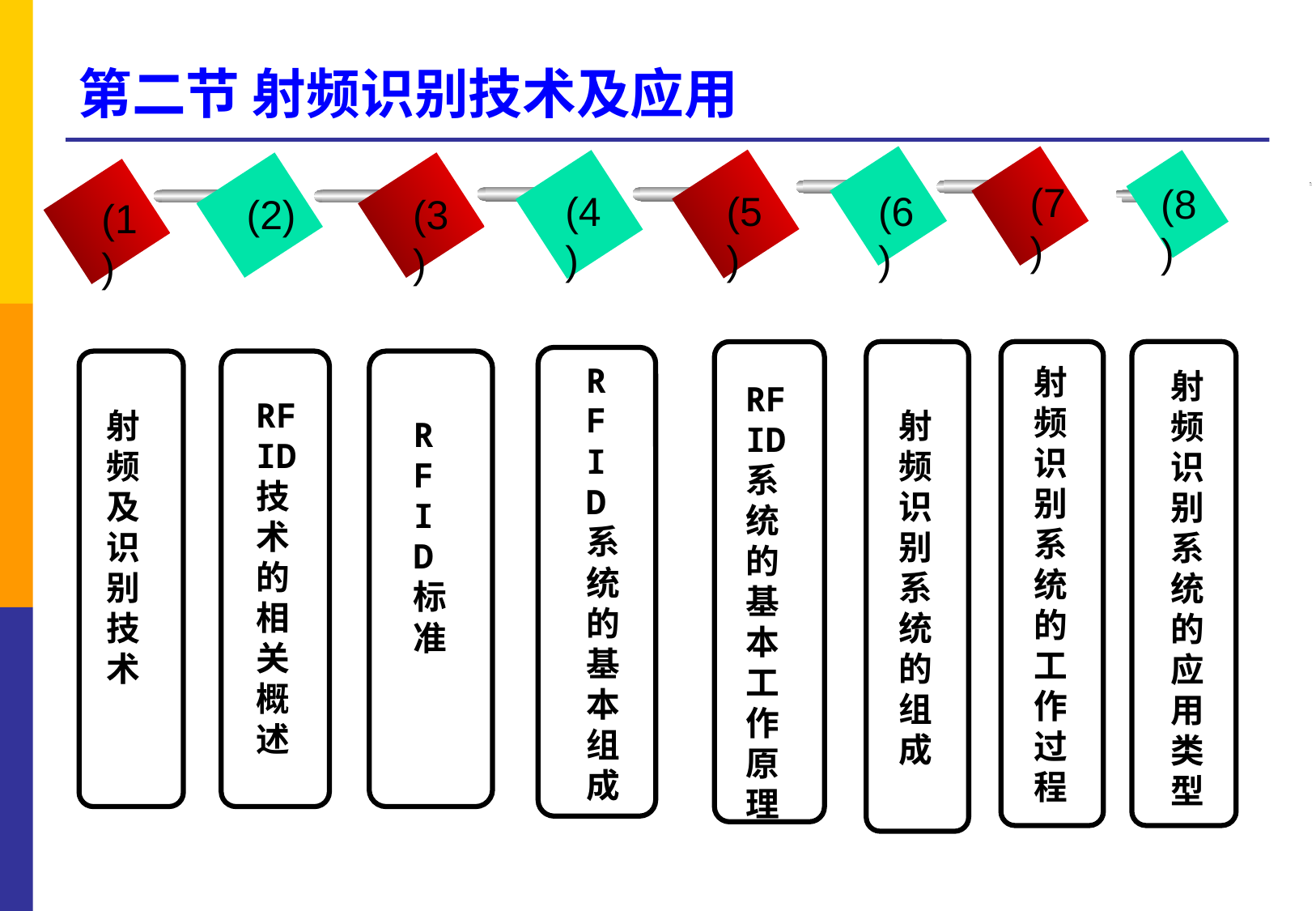

# 第二节 射频识别技术及应用

(2)
(3)
(1)
(7)
(8)
(4)
(5)
(6)

RFID系统的基本组成
射频识别系统的工作过程
射频识别系统的应用类型
RFID系统的基本工作原理
RFID技术的相关概述
射频及识别技术
射频识别系统的组成
RFID标准